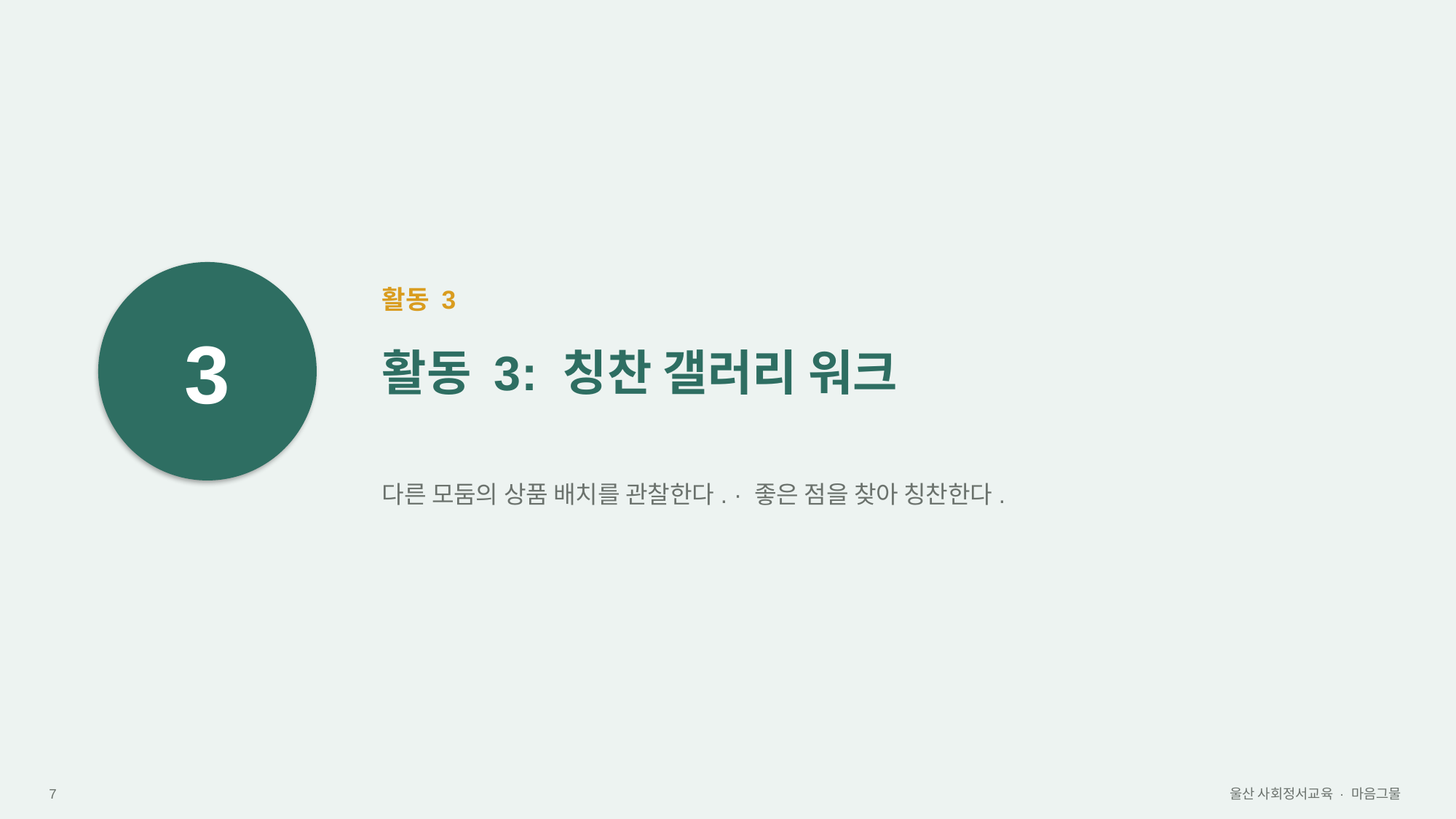

3
활동 3
활동 3: 칭찬 갤러리 워크
다른 모둠의 상품 배치를 관찰한다. · 좋은 점을 찾아 칭찬한다.
7
울산 사회정서교육 · 마음그물